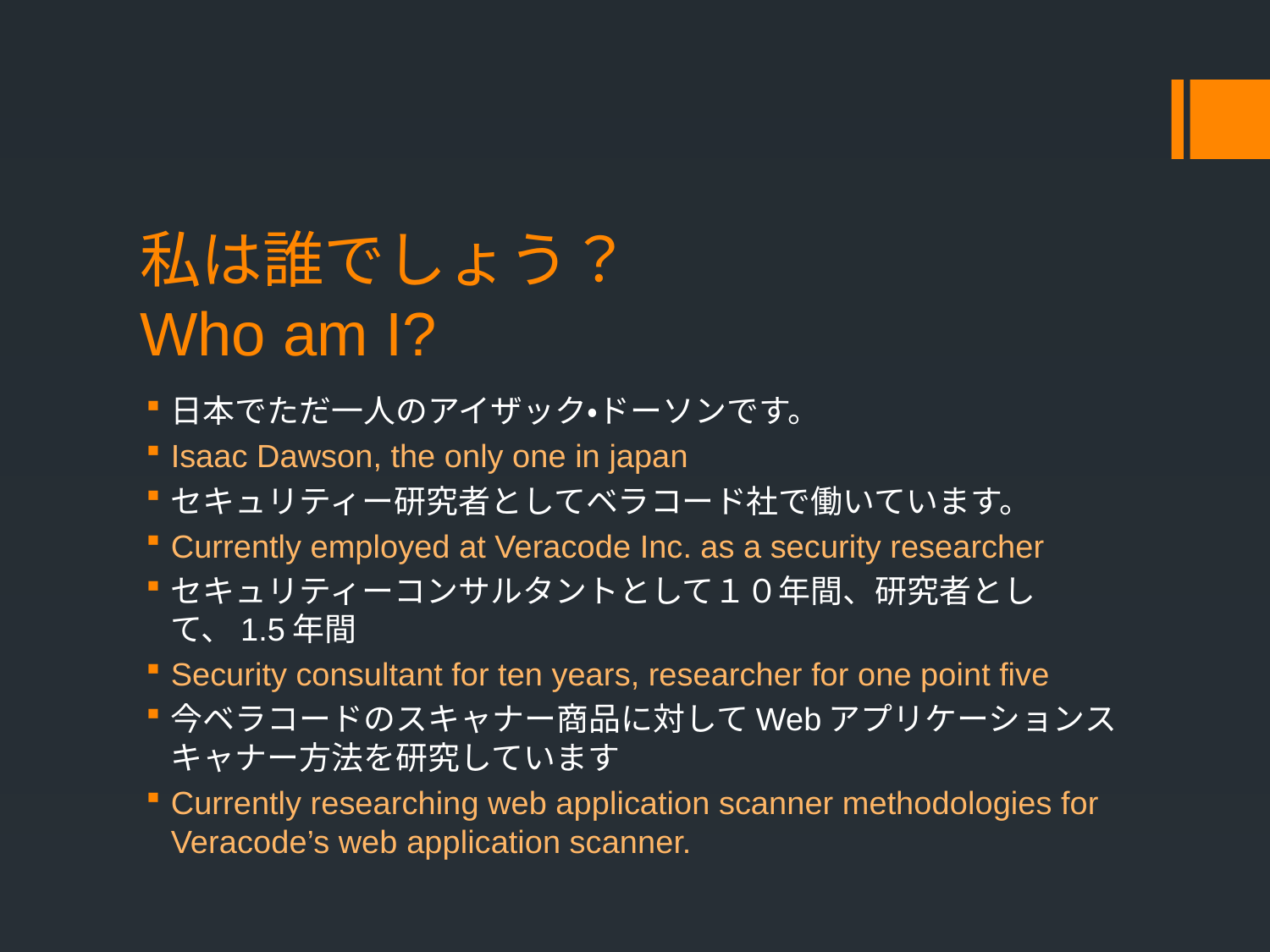

# 私は誰でしょう？ Who am I?
日本でただ一人のアイザック・ドーソンです。
Isaac Dawson, the only one in japan
セキュリティー研究者としてベラコード社で働いています。
Currently employed at Veracode Inc. as a security researcher
セキュリティーコンサルタントとして１０年間、研究者として、1.5年間
Security consultant for ten years, researcher for one point five
今ベラコードのスキャナー商品に対してWebアプリケーションスキャナー方法を研究しています
Currently researching web application scanner methodologies for Veracode’s web application scanner.